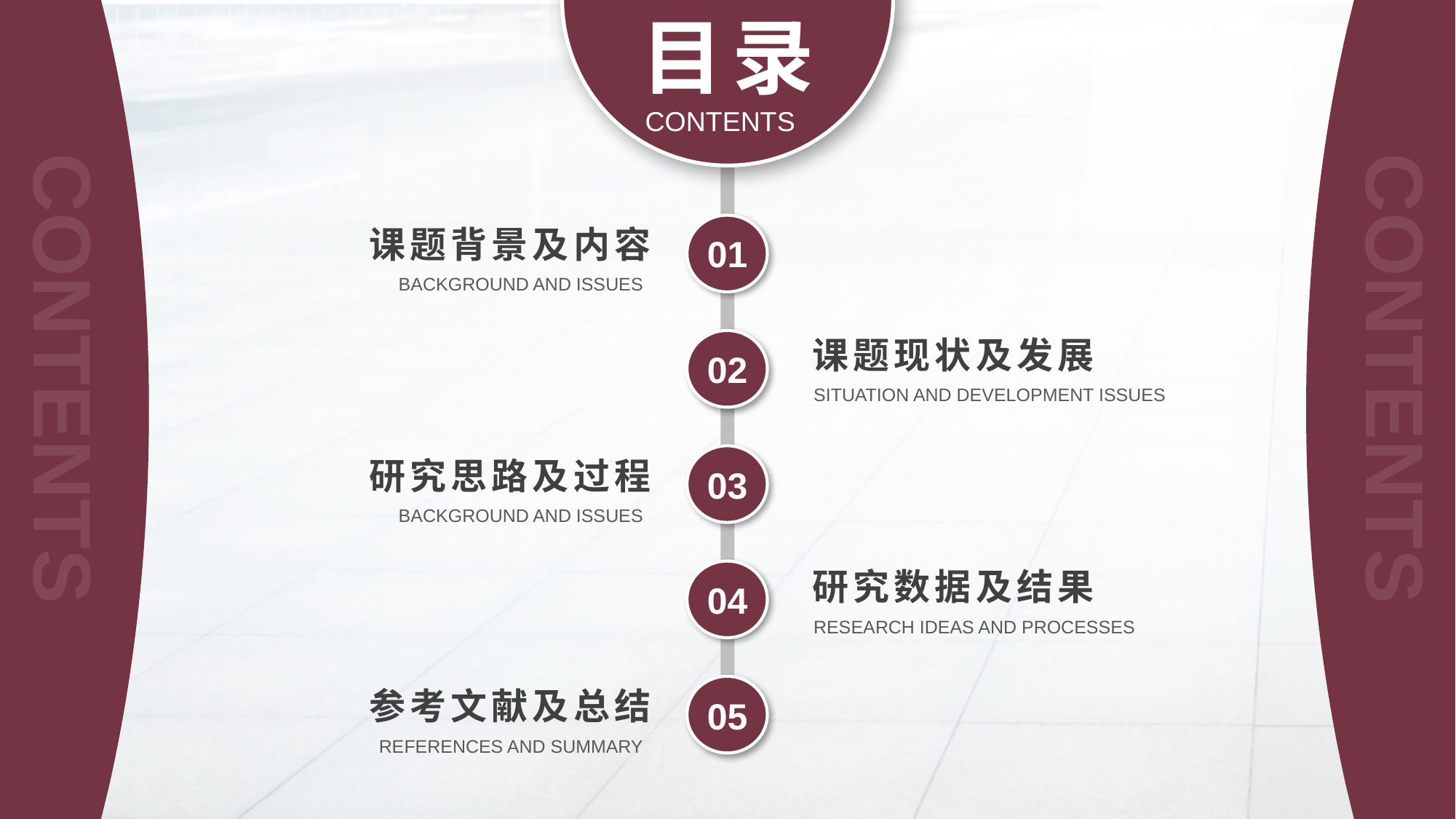

CONTENTS

CONTENTS

目录
CONTENTS

01
课题背景及内容
BACKGROUND AND ISSUES
课题现状及发展

02
SITUATION AND DEVELOPMENT ISSUES

03
研究思路及过程
BACKGROUND AND ISSUES
研究数据及结果

04
RESEARCH IDEAS AND PROCESSES

05
参考文献及总结
REFERENCES AND SUMMARY